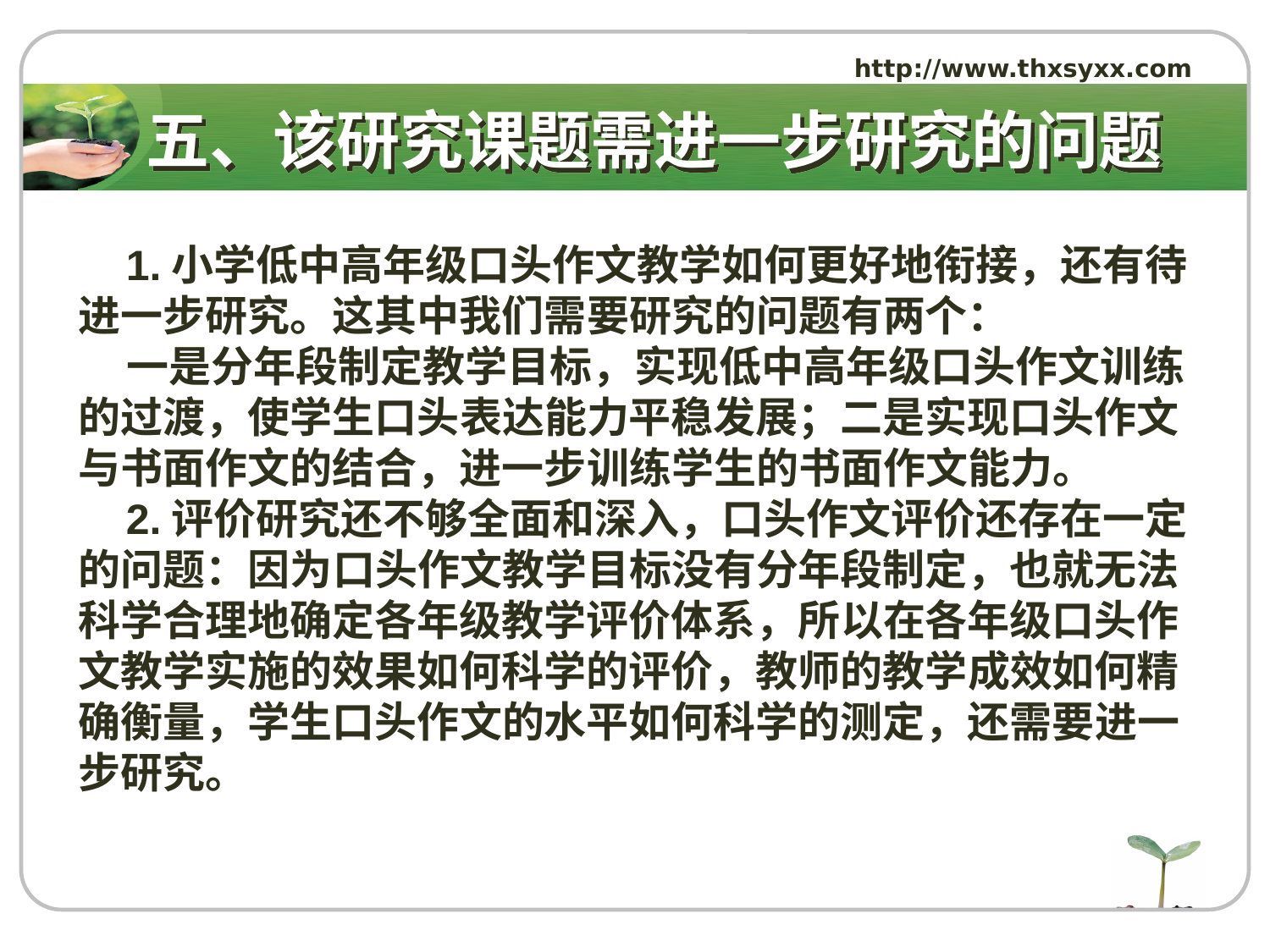

http://www.thxsyxx.com
# 五、该研究课题需进一步研究的问题

    1.小学低中高年级口头作文教学如何更好地衔接，还有待进一步研究。这其中我们需要研究的问题有两个：
    一是分年段制定教学目标，实现低中高年级口头作文训练的过渡，使学生口头表达能力平稳发展；二是实现口头作文与书面作文的结合，进一步训练学生的书面作文能力。
    2.评价研究还不够全面和深入，口头作文评价还存在一定的问题：因为口头作文教学目标没有分年段制定，也就无法科学合理地确定各年级教学评价体系，所以在各年级口头作文教学实施的效果如何科学的评价，教师的教学成效如何精确衡量，学生口头作文的水平如何科学的测定，还需要进一步研究。